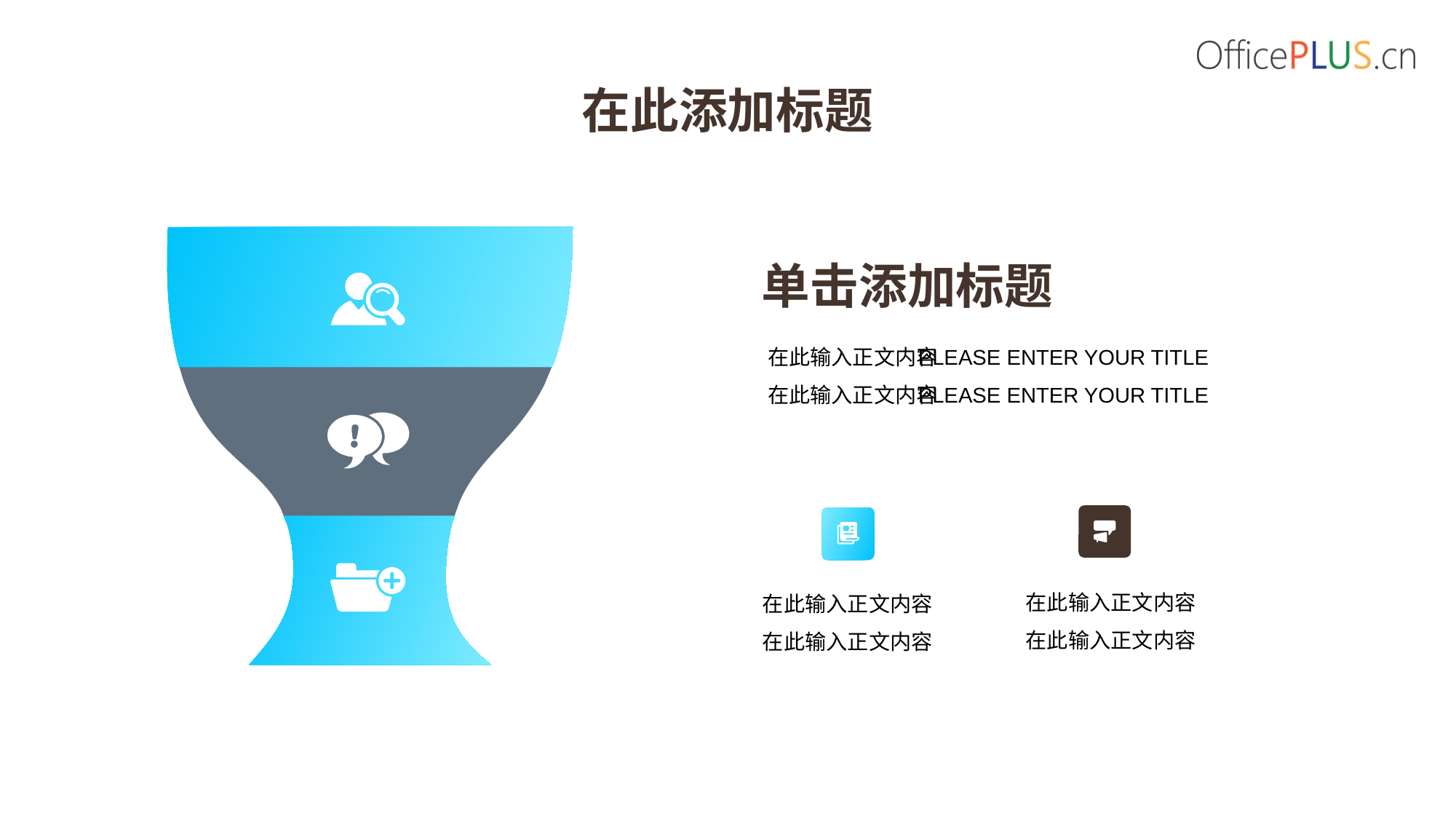

在此添加标题

单击添加标题

在此输入正文内容
在此输入正文内容
Please enter your title
Please enter your title

在此输入正文内容
在此输入正文内容
在此输入正文内容
在此输入正文内容